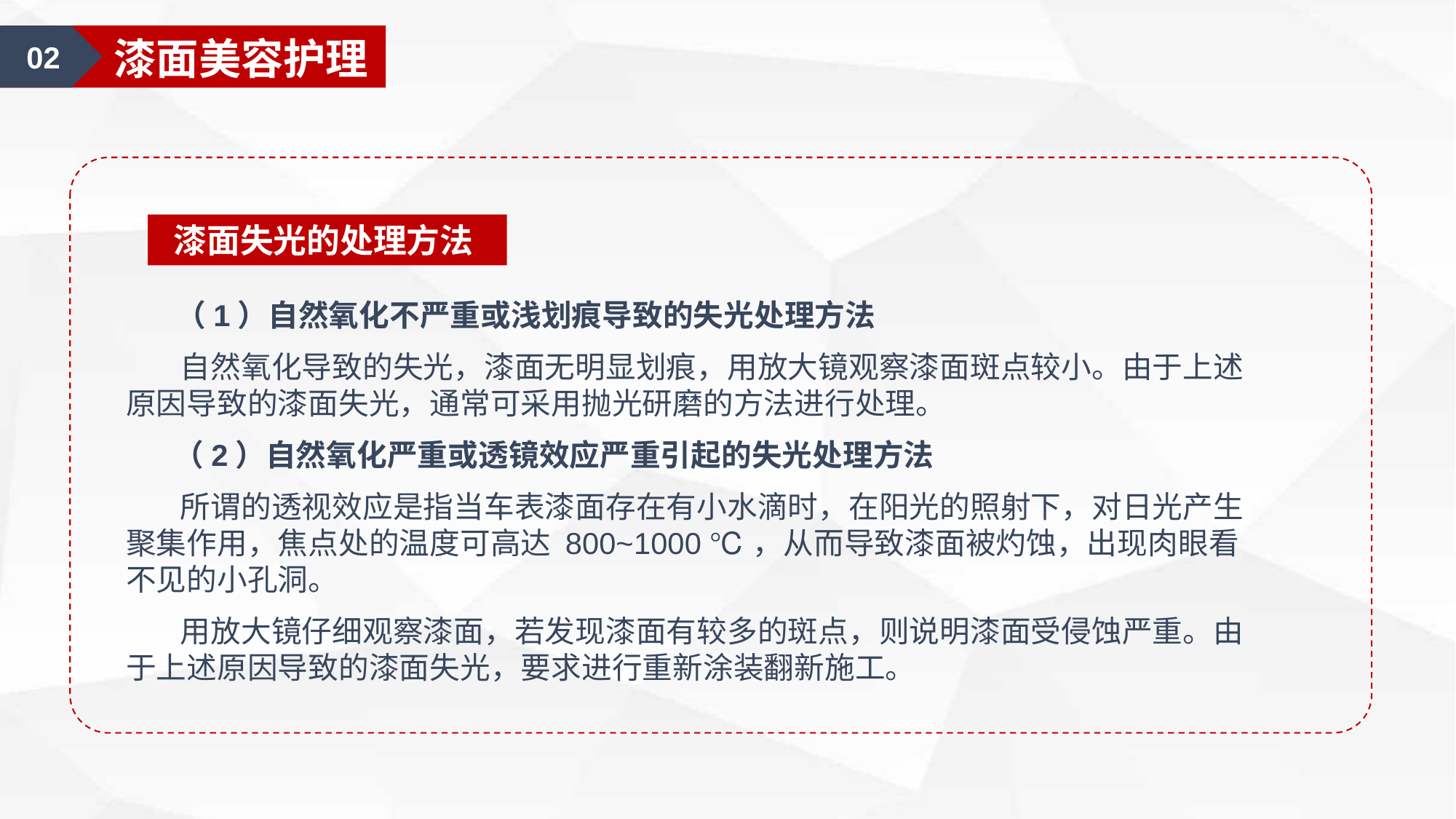

02
漆面美容护理

漆面失光的处理方法
       （1）自然氧化不严重或浅划痕导致的失光处理方法
       自然氧化导致的失光，漆面无明显划痕，用放大镜观察漆面斑点较小。由于上述原因导致的漆面失光，通常可采用抛光研磨的方法进行处理。
      （2）自然氧化严重或透镜效应严重引起的失光处理方法
       所谓的透视效应是指当车表漆面存在有小水滴时，在阳光的照射下，对日光产生聚集作用，焦点处的温度可高达 800~1000 ℃，从而导致漆面被灼蚀，出现肉眼看不见的小孔洞。
       用放大镜仔细观察漆面，若发现漆面有较多的斑点，则说明漆面受侵蚀严重。由于上述原因导致的漆面失光，要求进行重新涂装翻新施工。